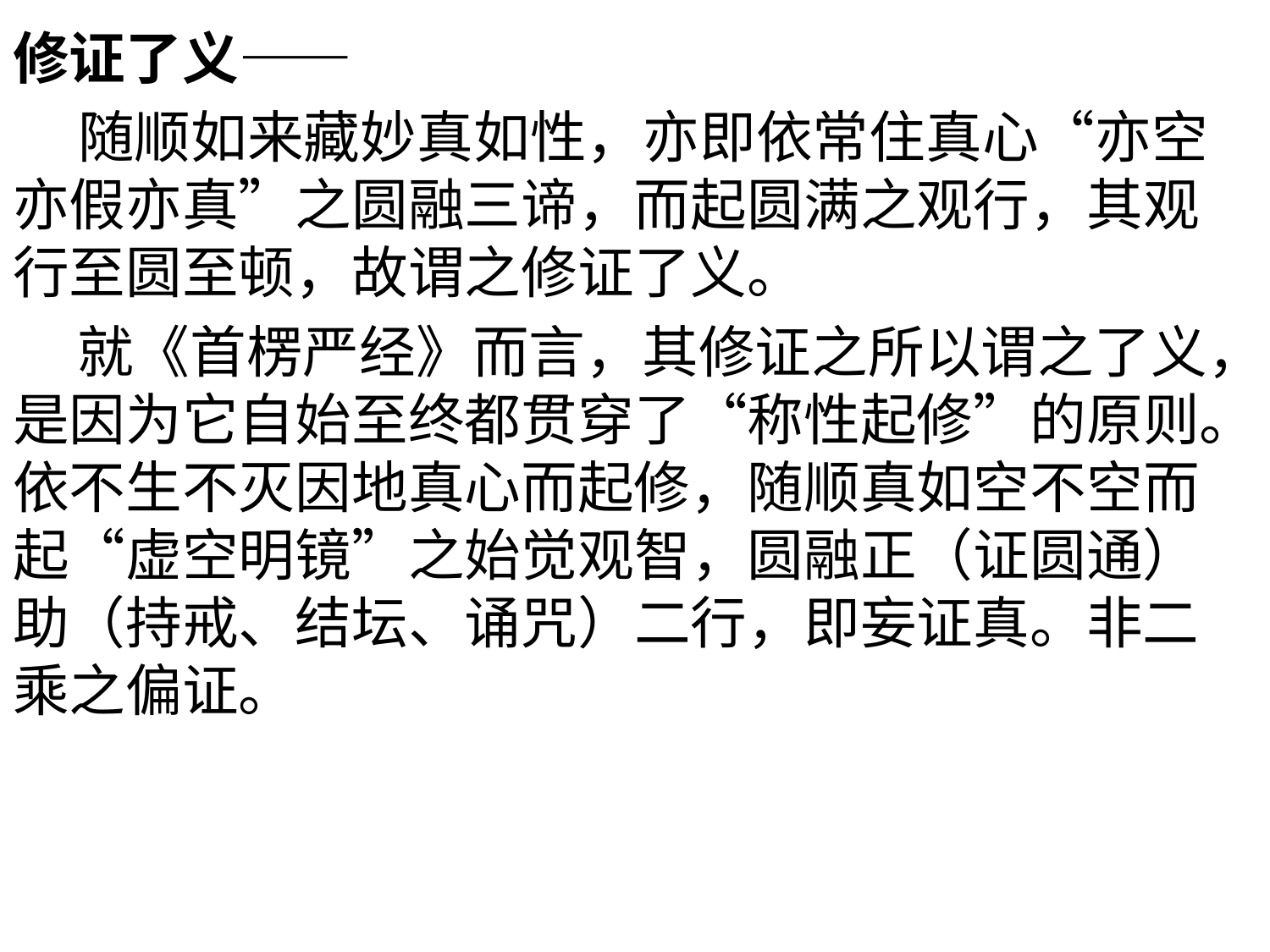

修证了义——
    随顺如来藏妙真如性，亦即依常住真心“亦空亦假亦真”之圆融三谛，而起圆满之观行，其观行至圆至顿，故谓之修证了义。
    就《首楞严经》而言，其修证之所以谓之了义，是因为它自始至终都贯穿了“称性起修”的原则。依不生不灭因地真心而起修，随顺真如空不空而起“虚空明镜”之始觉观智，圆融正（证圆通）助（持戒、结坛、诵咒）二行，即妄证真。非二乘之偏证。